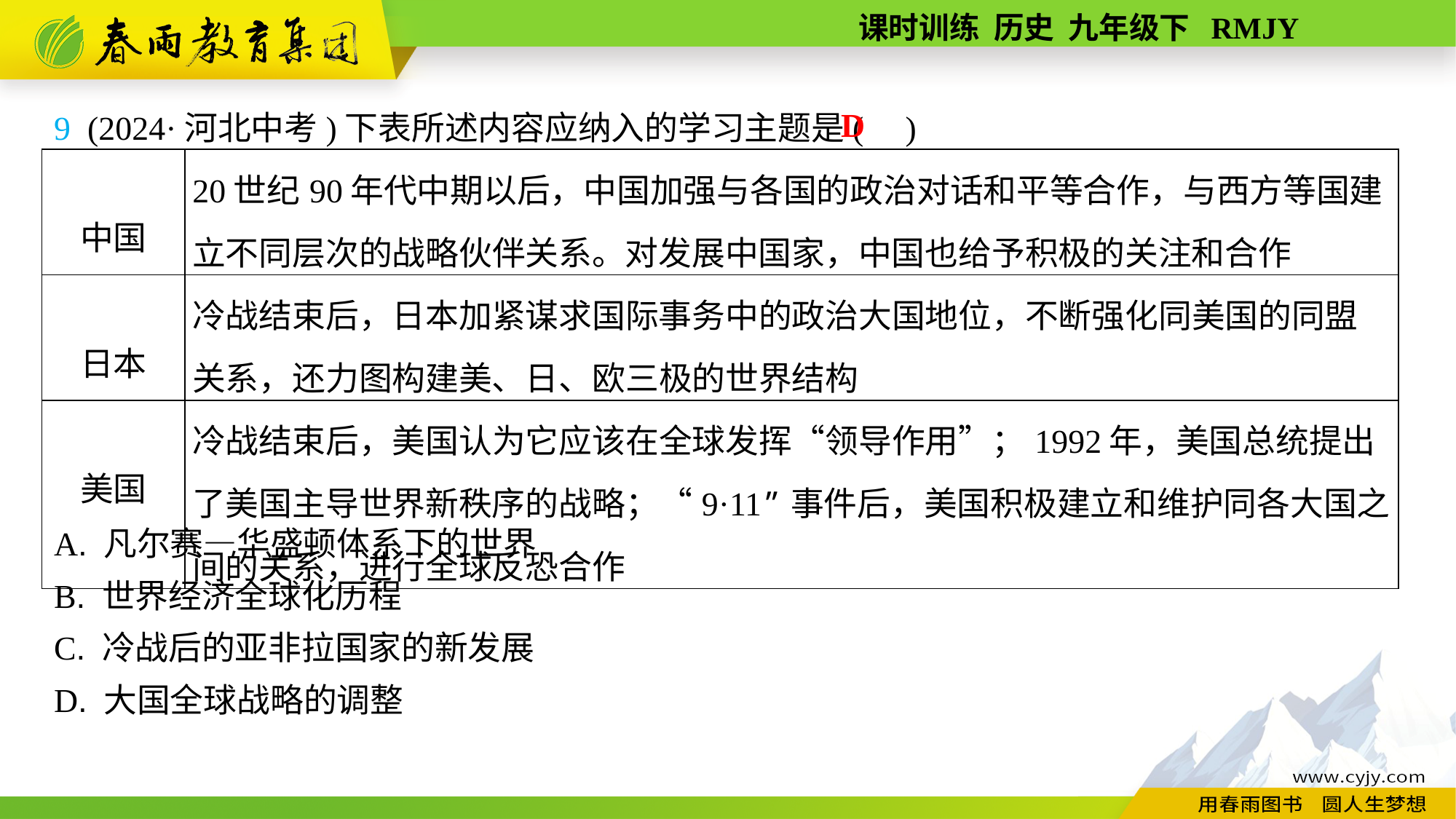

9  (2024·河北中考)下表所述内容应纳入的学习主题是(     )

A. 凡尔赛—华盛顿体系下的世界
B. 世界经济全球化历程
C. 冷战后的亚非拉国家的新发展
D. 大国全球战略的调整
D
| 中国 | 20世纪90年代中期以后，中国加强与各国的政治对话和平等合作，与西方等国建立不同层次的战略伙伴关系。对发展中国家，中国也给予积极的关注和合作 |
| --- | --- |
| 日本 | 冷战结束后，日本加紧谋求国际事务中的政治大国地位，不断强化同美国的同盟关系，还力图构建美、日、欧三极的世界结构 |
| 美国 | 冷战结束后，美国认为它应该在全球发挥“领导作用”；1992年，美国总统提出了美国主导世界新秩序的战略；“9·11”事件后，美国积极建立和维护同各大国之间的关系，进行全球反恐合作 |